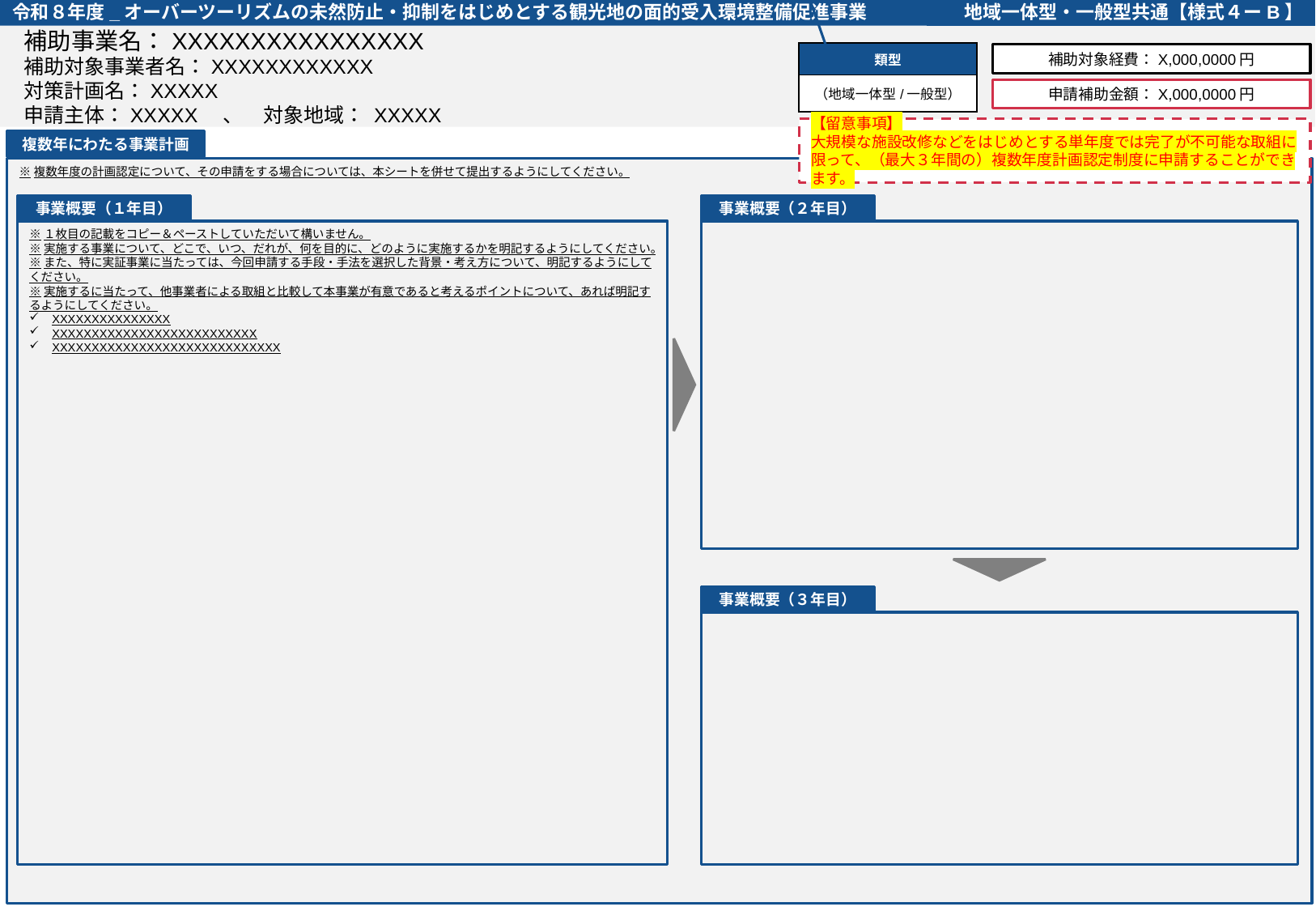

令和８年度_オーバーツーリズムの未然防止・抑制をはじめとする観光地の面的受入環境整備促進事業
地域一体型・一般型共通【様式４ーB】
類型：該当していない方を削除すること
記入例・留意事項
申請時本シートは削除すること
補助事業名：XXXXXXXXXXXXXXXX
補助対象事業者名：XXXXXXXXXXXX
対策計画名：XXXXX
申請主体：XXXXX　、　対象地域： XXXXX
| 類型 |
| --- |
| （地域一体型/一般型） |
補助対象経費：X,000,0000円
申請補助金額：X,000,0000円
【留意事項】
大規模な施設改修などをはじめとする単年度では完了が不可能な取組に限って、（最大３年間の）複数年度計画認定制度に申請することができます。
複数年にわたる事業計画
補助対象事業者が、補助事業ごとに記載。同一の補助対象事業者が、補助事業を複数実施する場合、当該様式は、補助事業ごとに分けて提出する必要
※複数年度の計画認定について、その申請をする場合については、本シートを併せて提出するようにしてください。
事業概要（１年目）
事業概要（２年目）
※１枚目の記載をコピー＆ペーストしていただいて構いません。
※実施する事業について、どこで、いつ、だれが、何を目的に、どのように実施するかを明記するようにしてください。
※また、特に実証事業に当たっては、今回申請する手段・手法を選択した背景・考え方について、明記するようにしてください。
※実施するに当たって、他事業者による取組と比較して本事業が有意であると考えるポイントについて、あれば明記するようにしてください。
XXXXXXXXXXXXXXX
XXXXXXXXXXXXXXXXXXXXXXXXXX
XXXXXXXXXXXXXXXXXXXXXXXXXXXXX

事業概要（３年目）